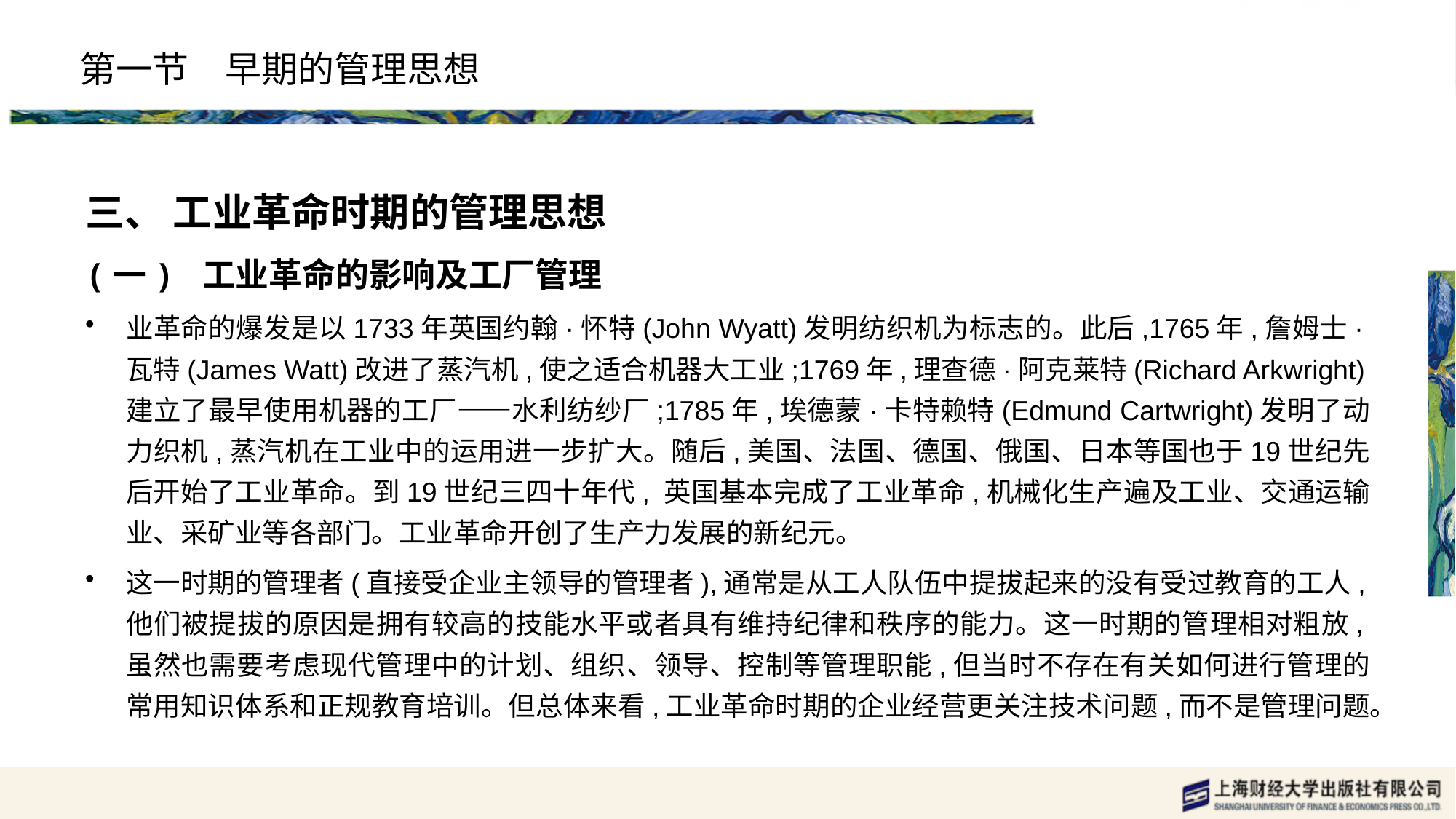

# 第一节　早期的管理思想
三、 工业革命时期的管理思想
(一) 工业革命的影响及工厂管理
业革命的爆发是以1733年英国约翰·怀特(John Wyatt)发明纺织机为标志的。此后,1765年,詹姆士·瓦特(James Watt)改进了蒸汽机,使之适合机器大工业;1769年,理查德·阿克莱特(Richard Arkwright)建立了最早使用机器的工厂——水利纺纱厂;1785年,埃德蒙·卡特赖特(Edmund Cartwright)发明了动力织机,蒸汽机在工业中的运用进一步扩大。随后,美国、法国、德国、俄国、日本等国也于19世纪先后开始了工业革命。到19世纪三四十年代, 英国基本完成了工业革命,机械化生产遍及工业、交通运输业、采矿业等各部门。工业革命开创了生产力发展的新纪元。
这一时期的管理者(直接受企业主领导的管理者),通常是从工人队伍中提拔起来的没有受过教育的工人,他们被提拔的原因是拥有较高的技能水平或者具有维持纪律和秩序的能力。这一时期的管理相对粗放,虽然也需要考虑现代管理中的计划、组织、领导、控制等管理职能,但当时不存在有关如何进行管理的常用知识体系和正规教育培训。但总体来看,工业革命时期的企业经营更关注技术问题,而不是管理问题。